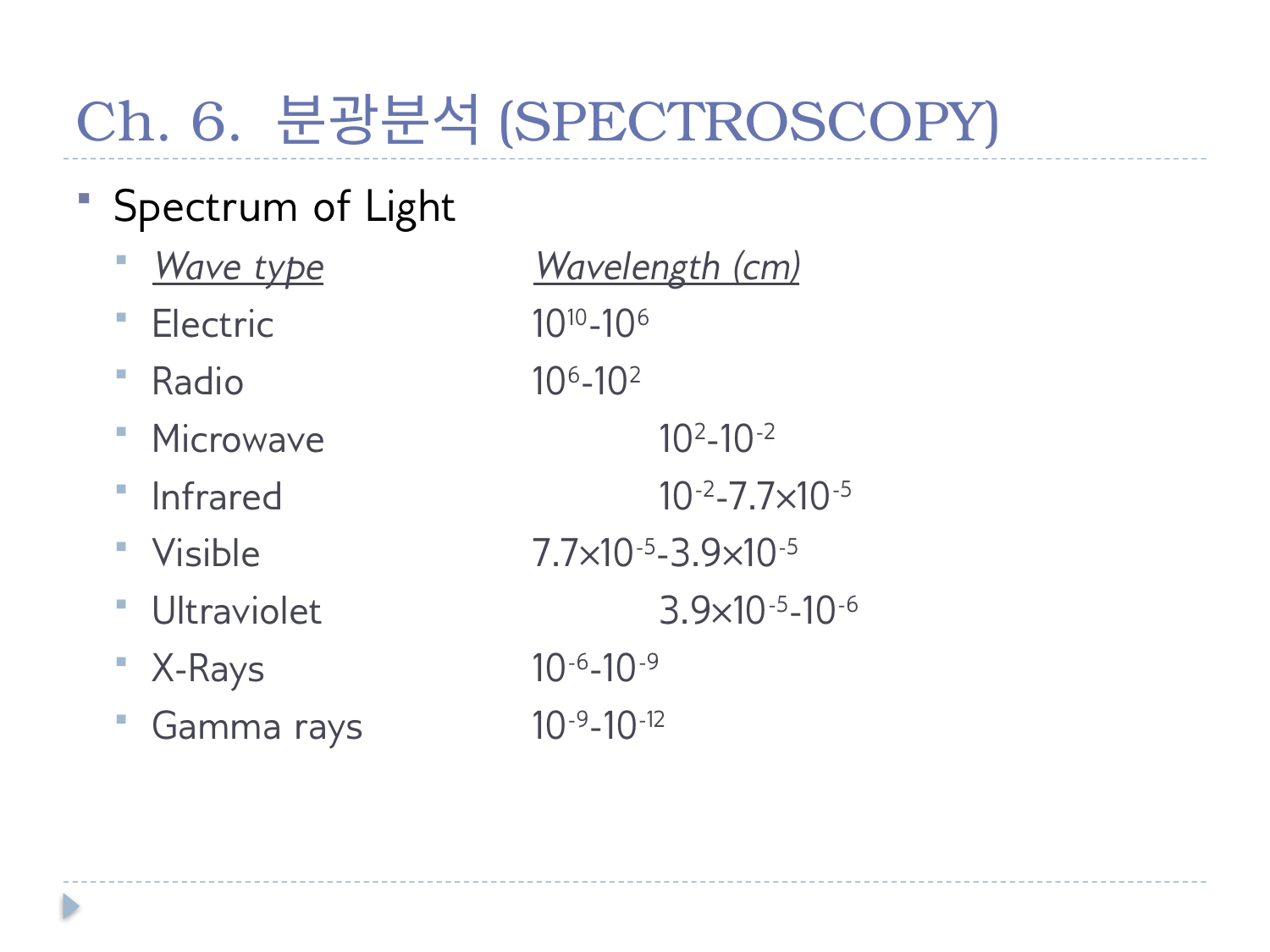

# Ch. 6. 분광분석(SPECTROSCOPY)
Spectrum of Light
Wave type		Wavelength (cm)
Electric			1010-106
Radio			106-102
Microwave			102-10-2
Infrared			10-2-7.7×10-5
Visible			7.7×10-5-3.9×10-5
Ultraviolet			3.9×10-5-10-6
X-Rays			10-6-10-9
Gamma rays		10-9-10-12